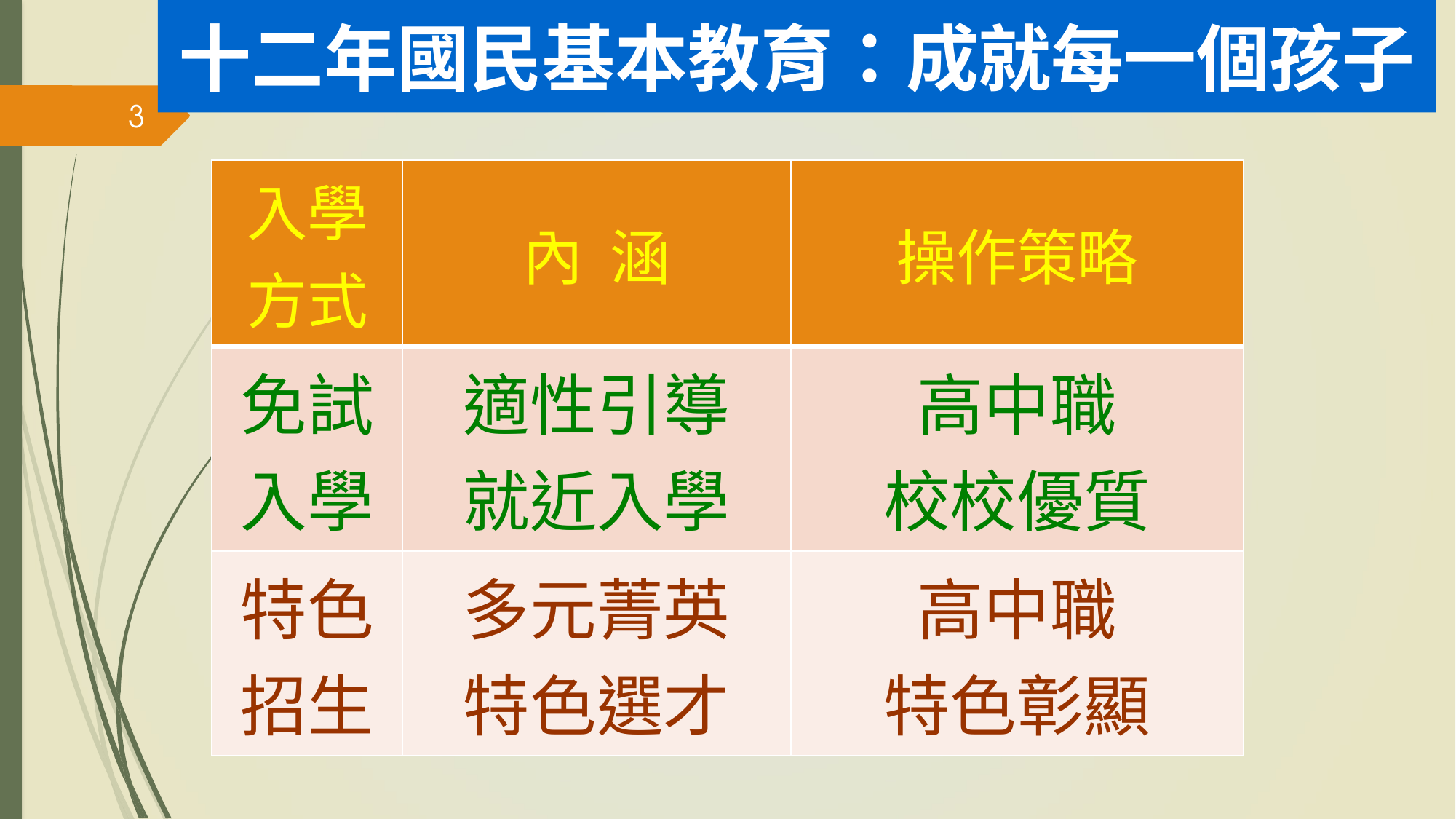

十二年國民基本教育：成就每一個孩子
3
| 入學方式 | 內 涵 | 操作策略 |
| --- | --- | --- |
| 免試入學 | 適性引導 就近入學 | 高中職 校校優質 |
| 特色招生 | 多元菁英 特色選才 | 高中職 特色彰顯 |